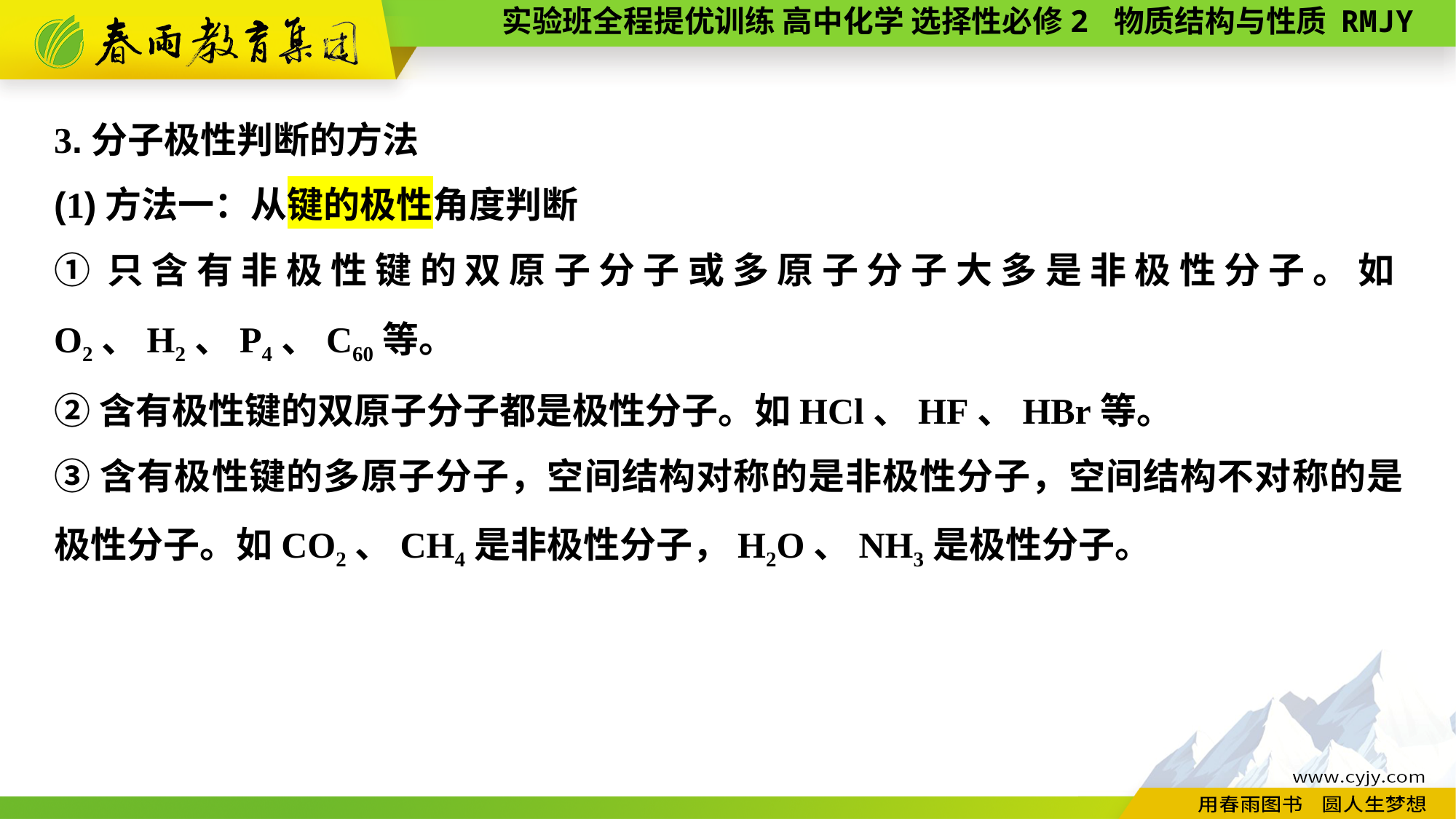

3.分子极性判断的方法
(1)方法一：从键的极性角度判断
①只含有非极性键的双原子分子或多原子分子大多是非极性分子。如O2、H2、P4、C60等。
②含有极性键的双原子分子都是极性分子。如HCl、HF、HBr等。
③含有极性键的多原子分子，空间结构对称的是非极性分子，空间结构不对称的是极性分子。如CO2、CH4是非极性分子，H2O、NH3是极性分子。